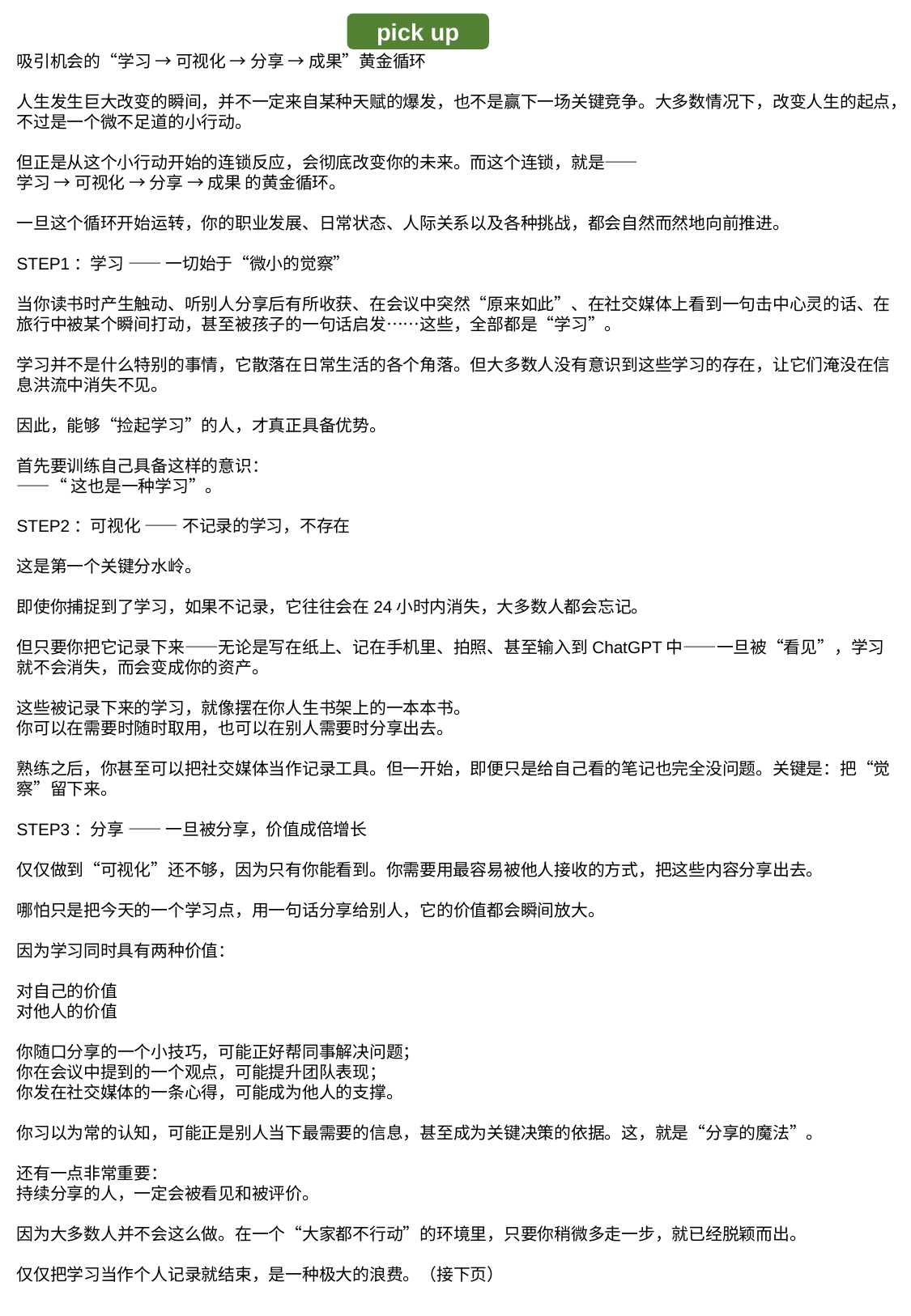

pick up
吸引机会的“学习 → 可视化 → 分享 → 成果”黄金循环

人生发生巨大改变的瞬间，并不一定来自某种天赋的爆发，也不是赢下一场关键竞争。大多数情况下，改变人生的起点，不过是一个微不足道的小行动。

但正是从这个小行动开始的连锁反应，会彻底改变你的未来。而这个连锁，就是——
学习 → 可视化 → 分享 → 成果 的黄金循环。

一旦这个循环开始运转，你的职业发展、日常状态、人际关系以及各种挑战，都会自然而然地向前推进。

STEP1：学习 —— 一切始于“微小的觉察”

当你读书时产生触动、听别人分享后有所收获、在会议中突然“原来如此”、在社交媒体上看到一句击中心灵的话、在旅行中被某个瞬间打动，甚至被孩子的一句话启发……这些，全部都是“学习”。

学习并不是什么特别的事情，它散落在日常生活的各个角落。但大多数人没有意识到这些学习的存在，让它们淹没在信息洪流中消失不见。

因此，能够“捡起学习”的人，才真正具备优势。

首先要训练自己具备这样的意识：
——“这也是一种学习”。

STEP2：可视化 —— 不记录的学习，不存在

这是第一个关键分水岭。

即使你捕捉到了学习，如果不记录，它往往会在24小时内消失，大多数人都会忘记。

但只要你把它记录下来——无论是写在纸上、记在手机里、拍照、甚至输入到ChatGPT中——一旦被“看见”，学习就不会消失，而会变成你的资产。

这些被记录下来的学习，就像摆在你人生书架上的一本本书。
你可以在需要时随时取用，也可以在别人需要时分享出去。

熟练之后，你甚至可以把社交媒体当作记录工具。但一开始，即便只是给自己看的笔记也完全没问题。关键是：把“觉察”留下来。

STEP3：分享 —— 一旦被分享，价值成倍增长

仅仅做到“可视化”还不够，因为只有你能看到。你需要用最容易被他人接收的方式，把这些内容分享出去。

哪怕只是把今天的一个学习点，用一句话分享给别人，它的价值都会瞬间放大。

因为学习同时具有两种价值：

对自己的价值
对他人的价值

你随口分享的一个小技巧，可能正好帮同事解决问题；
你在会议中提到的一个观点，可能提升团队表现；
你发在社交媒体的一条心得，可能成为他人的支撑。

你习以为常的认知，可能正是别人当下最需要的信息，甚至成为关键决策的依据。这，就是“分享的魔法”。

还有一点非常重要：
持续分享的人，一定会被看见和被评价。

因为大多数人并不会这么做。在一个“大家都不行动”的环境里，只要你稍微多走一步，就已经脱颖而出。

仅仅把学习当作个人记录就结束，是一种极大的浪费。（接下页）